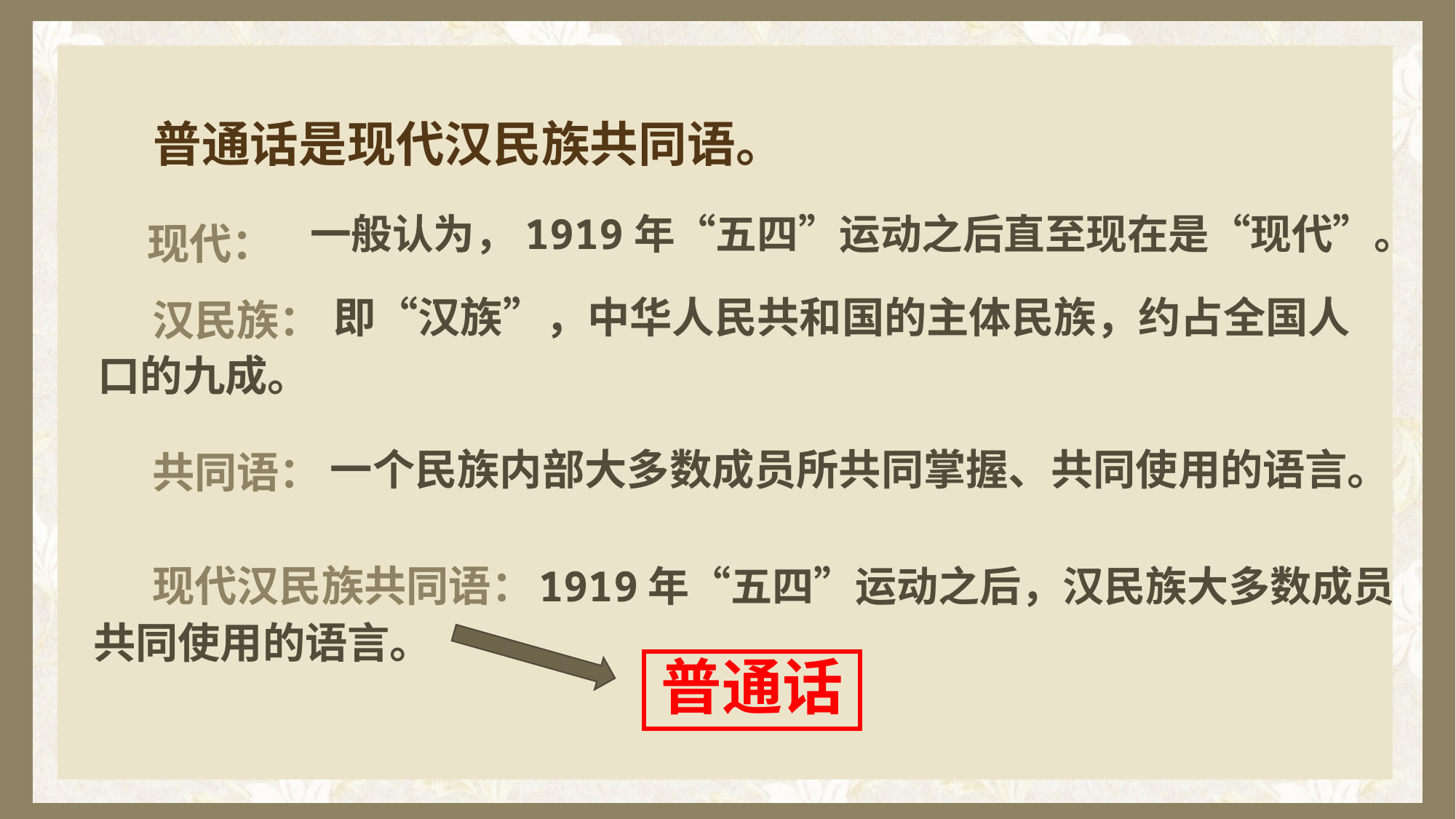

# 普通话是现代汉民族共同语。
         现代：
        汉民族：

        共同语：

        现代汉民族共同语：

一般认为，1919年“五四”运动之后直至现在是“现代”。
即“汉族”，中华人民共和国的主体民族，约占全国人
口的九成。
一个民族内部大多数成员所共同掌握、共同使用的语言。
1919年“五四”运动之后，汉民族大多数成员
共同使用的语言。

普通话